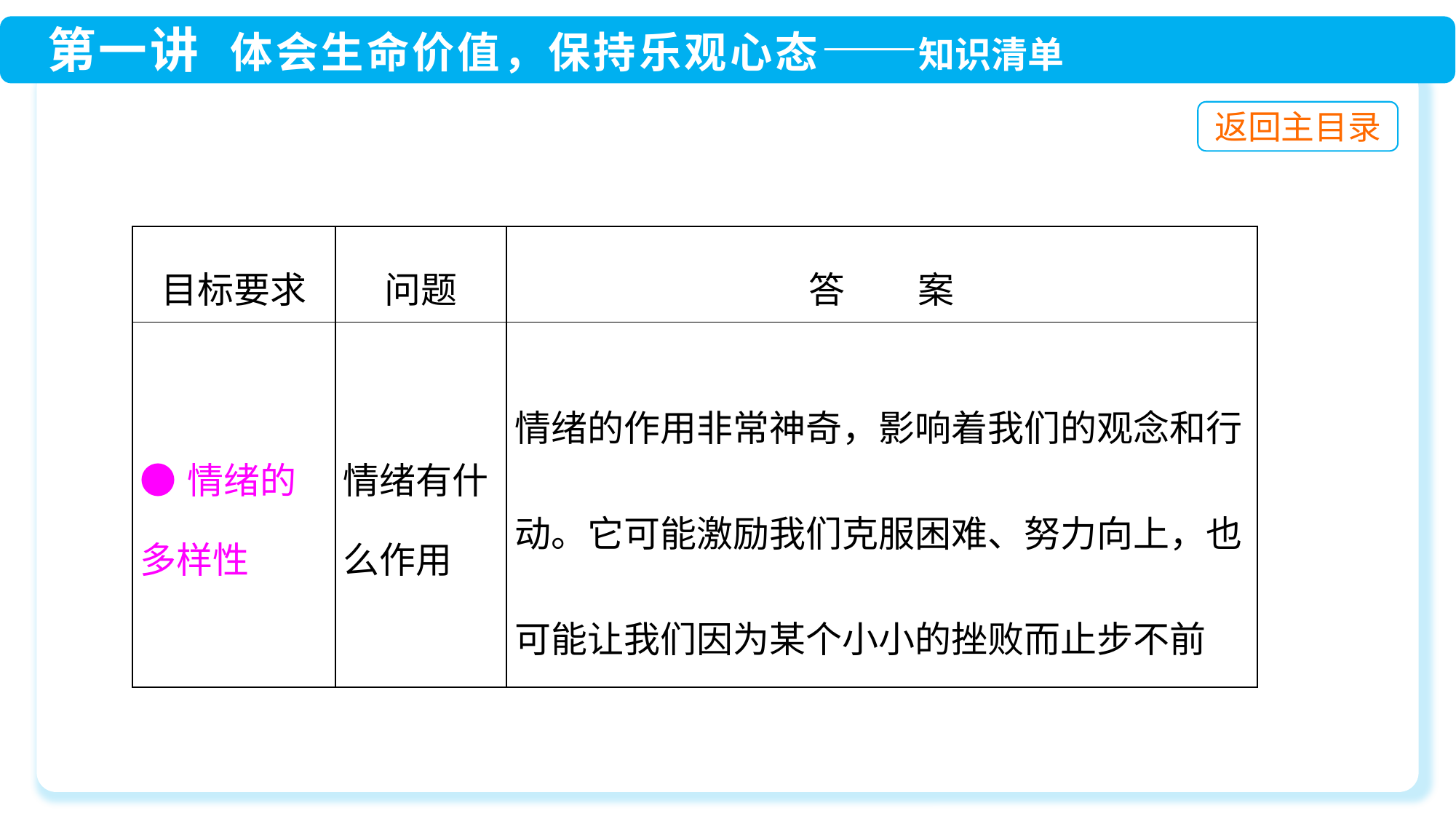

| 目标要求 | 问题 | 答　　案 |
| --- | --- | --- |
| ●情绪的多样性 | 情绪有什么作用 | 情绪的作用非常神奇，影响着我们的观念和行动。它可能激励我们克服困难、努力向上，也可能让我们因为某个小小的挫败而止步不前 |